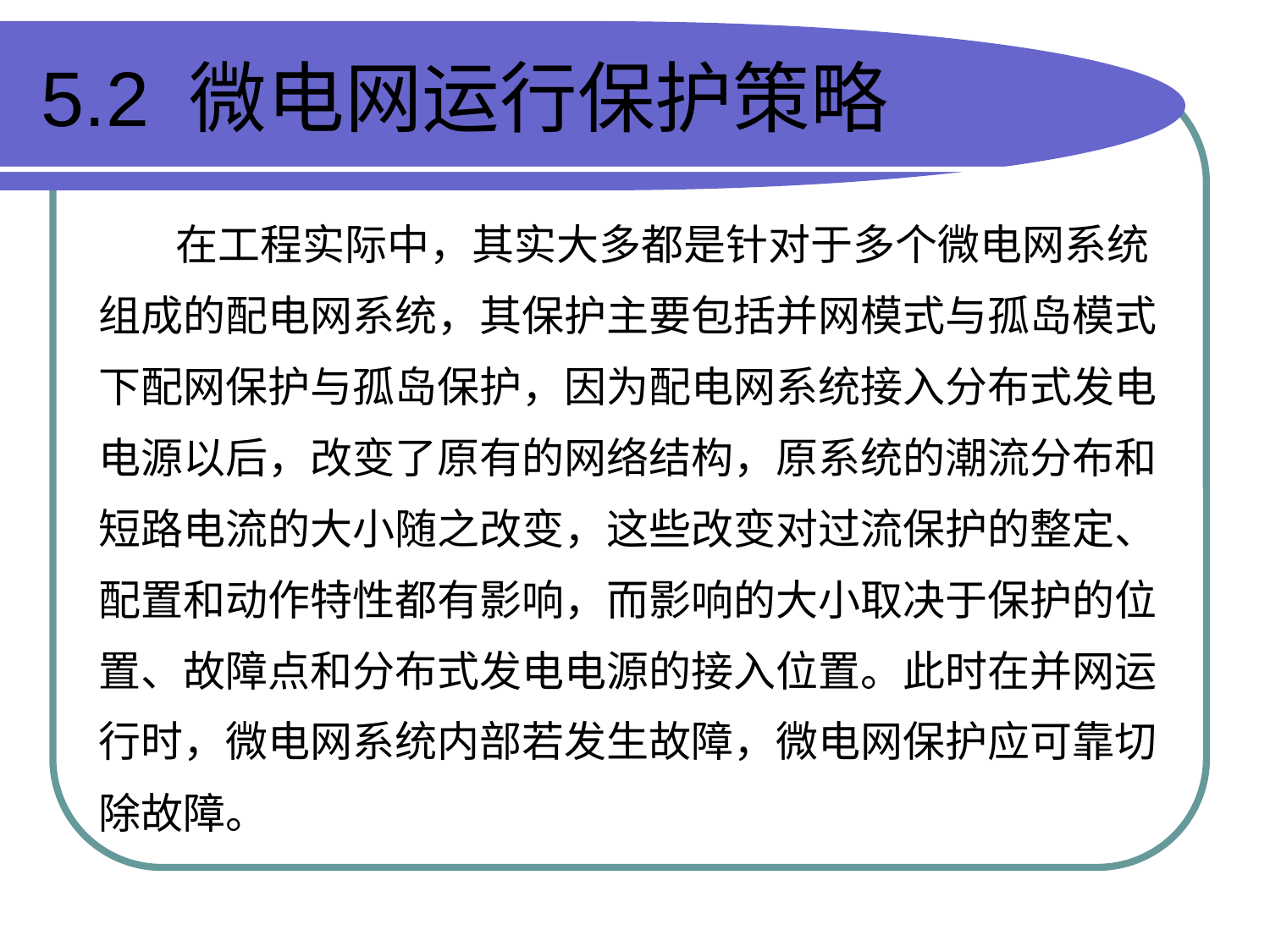

# 5.2 微电网运行保护策略
       在工程实际中，其实大多都是针对于多个微电网系统组成的配电网系统，其保护主要包括并网模式与孤岛模式下配网保护与孤岛保护，因为配电网系统接入分布式发电电源以后，改变了原有的网络结构，原系统的潮流分布和短路电流的大小随之改变，这些改变对过流保护的整定、配置和动作特性都有影响，而影响的大小取决于保护的位置、故障点和分布式发电电源的接入位置。此时在并网运行时，微电网系统内部若发生故障，微电网保护应可靠切除故障。
77